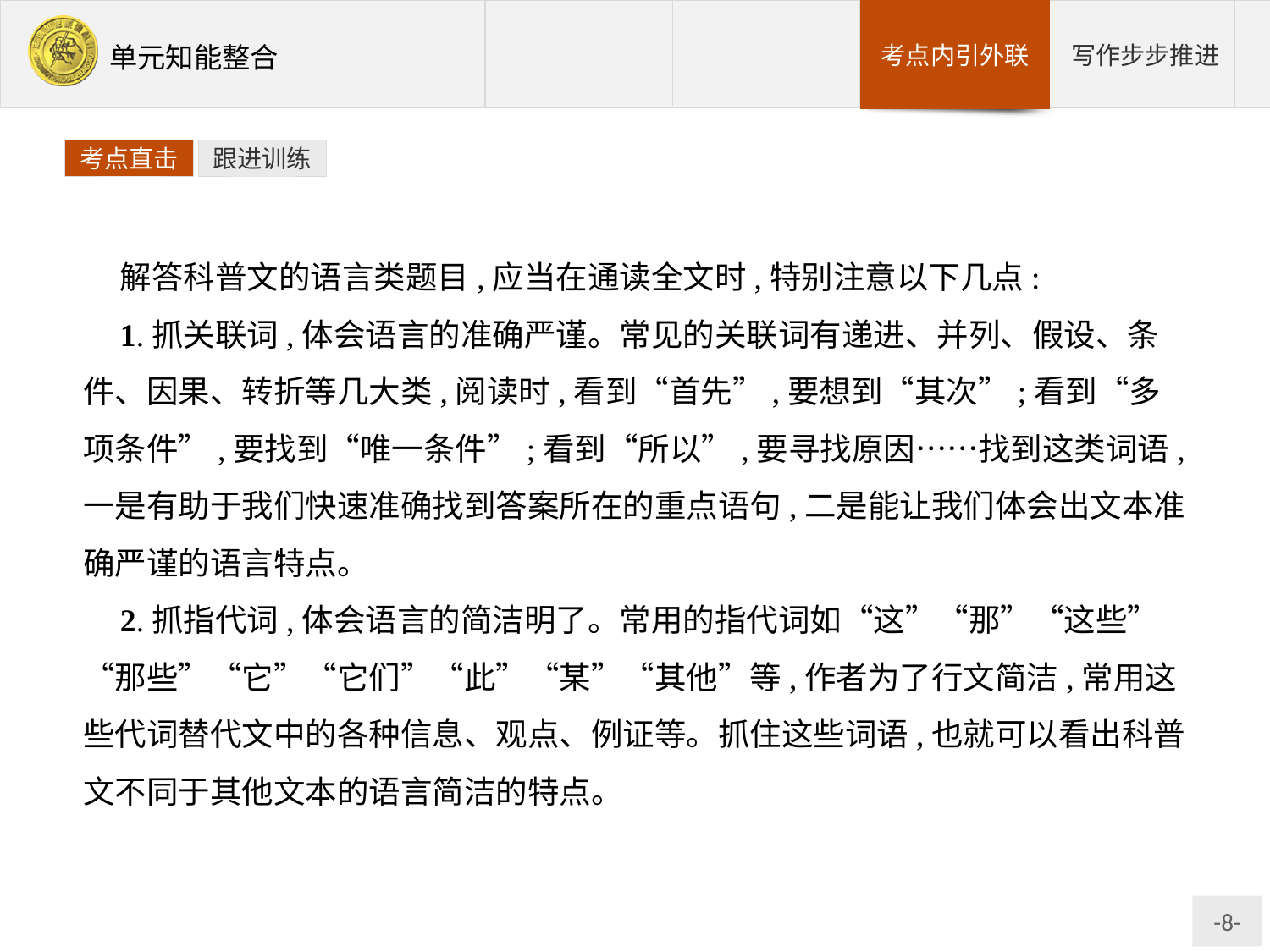

考点直击
跟进训练
解答科普文的语言类题目,应当在通读全文时,特别注意以下几点:
1.抓关联词,体会语言的准确严谨。常见的关联词有递进、并列、假设、条件、因果、转折等几大类,阅读时,看到“首先”,要想到“其次”;看到“多项条件”,要找到“唯一条件”;看到“所以”,要寻找原因……找到这类词语,一是有助于我们快速准确找到答案所在的重点语句,二是能让我们体会出文本准确严谨的语言特点。
2.抓指代词,体会语言的简洁明了。常用的指代词如“这”“那”“这些”“那些”“它”“它们”“此”“某”“其他”等,作者为了行文简洁,常用这些代词替代文中的各种信息、观点、例证等。抓住这些词语,也就可以看出科普文不同于其他文本的语言简洁的特点。